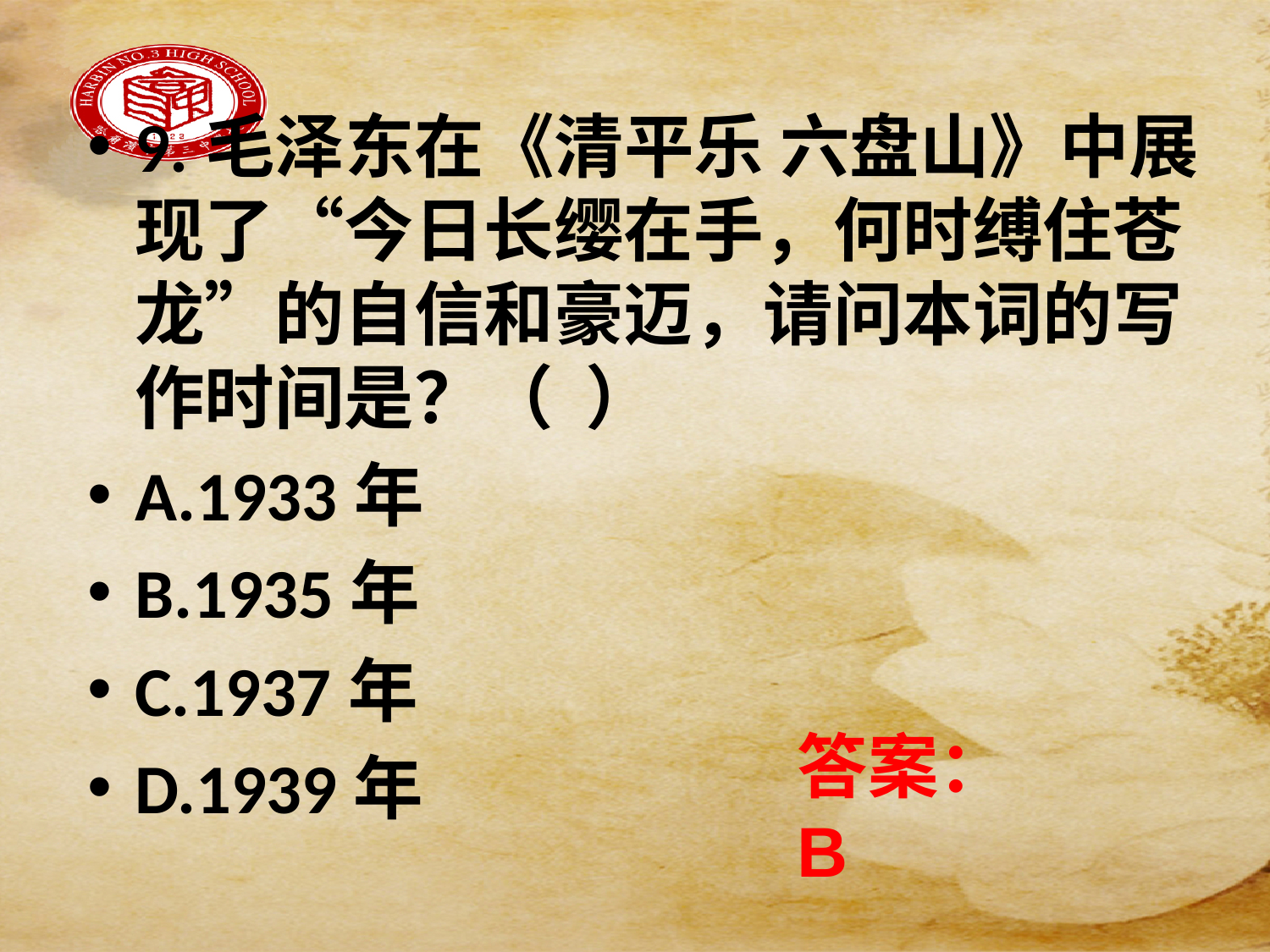

9.毛泽东在《清平乐 六盘山》中展现了“今日长缨在手，何时缚住苍龙”的自信和豪迈，请问本词的写作时间是？（  ）
A.1933年
B.1935年
C.1937年
D.1939年

答案：B